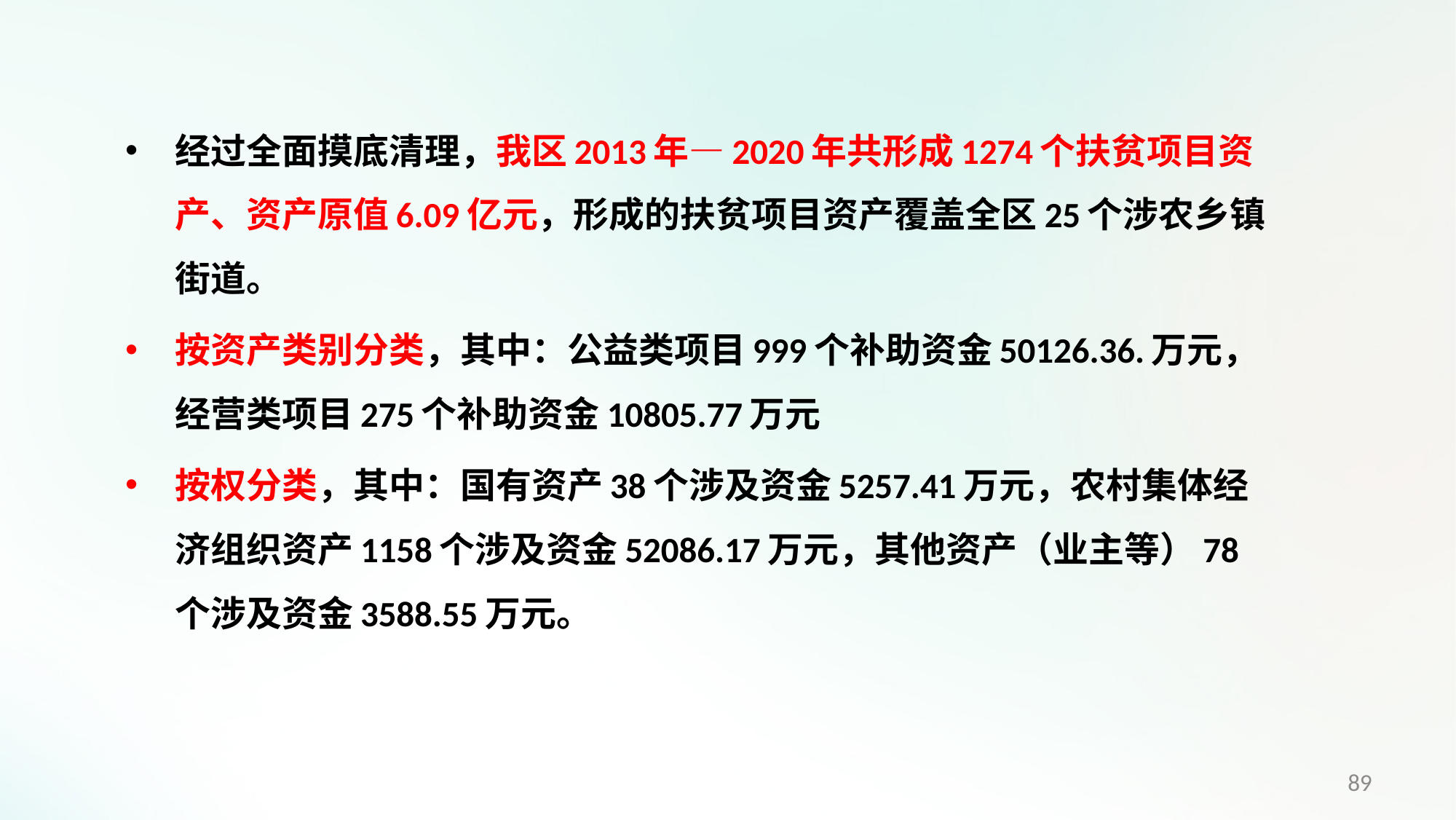

经过全面摸底清理，我区2013年—2020年共形成1274个扶贫项目资产、资产原值6.09亿元，形成的扶贫项目资产覆盖全区25个涉农乡镇街道。
按资产类别分类，其中：公益类项目999个补助资金50126.36.万元，经营类项目275个补助资金10805.77万元
按权分类，其中：国有资产38个涉及资金5257.41万元，农村集体经济组织资产1158个涉及资金52086.17万元，其他资产（业主等）78个涉及资金3588.55万元。
89